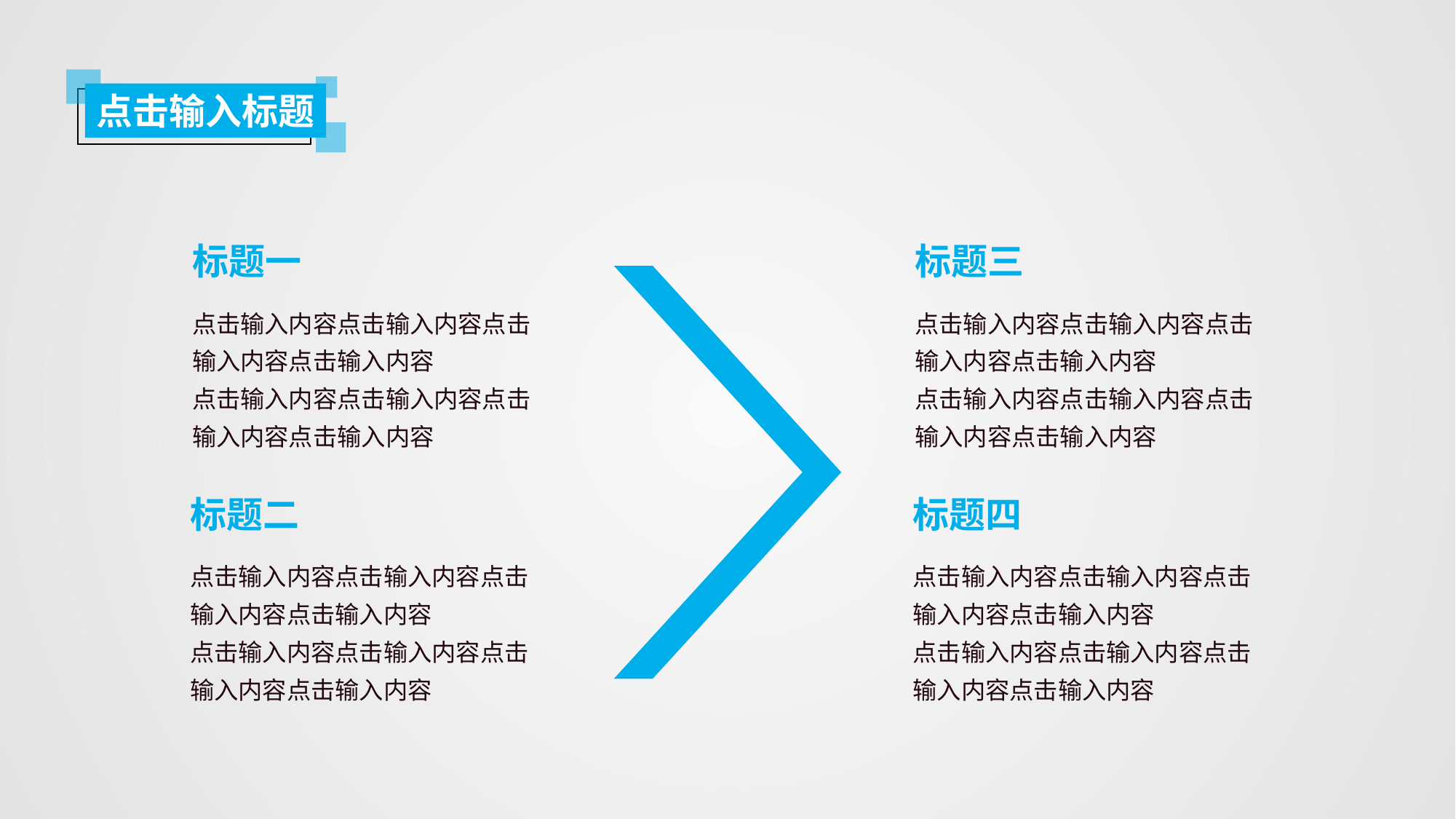

点击输入标题

标题一
点击输入内容点击输入内容点击输入内容点击输入内容
点击输入内容点击输入内容点击输入内容点击输入内容
标题二
点击输入内容点击输入内容点击输入内容点击输入内容
点击输入内容点击输入内容点击输入内容点击输入内容
标题三
点击输入内容点击输入内容点击输入内容点击输入内容
点击输入内容点击输入内容点击输入内容点击输入内容
标题四
点击输入内容点击输入内容点击输入内容点击输入内容
点击输入内容点击输入内容点击输入内容点击输入内容